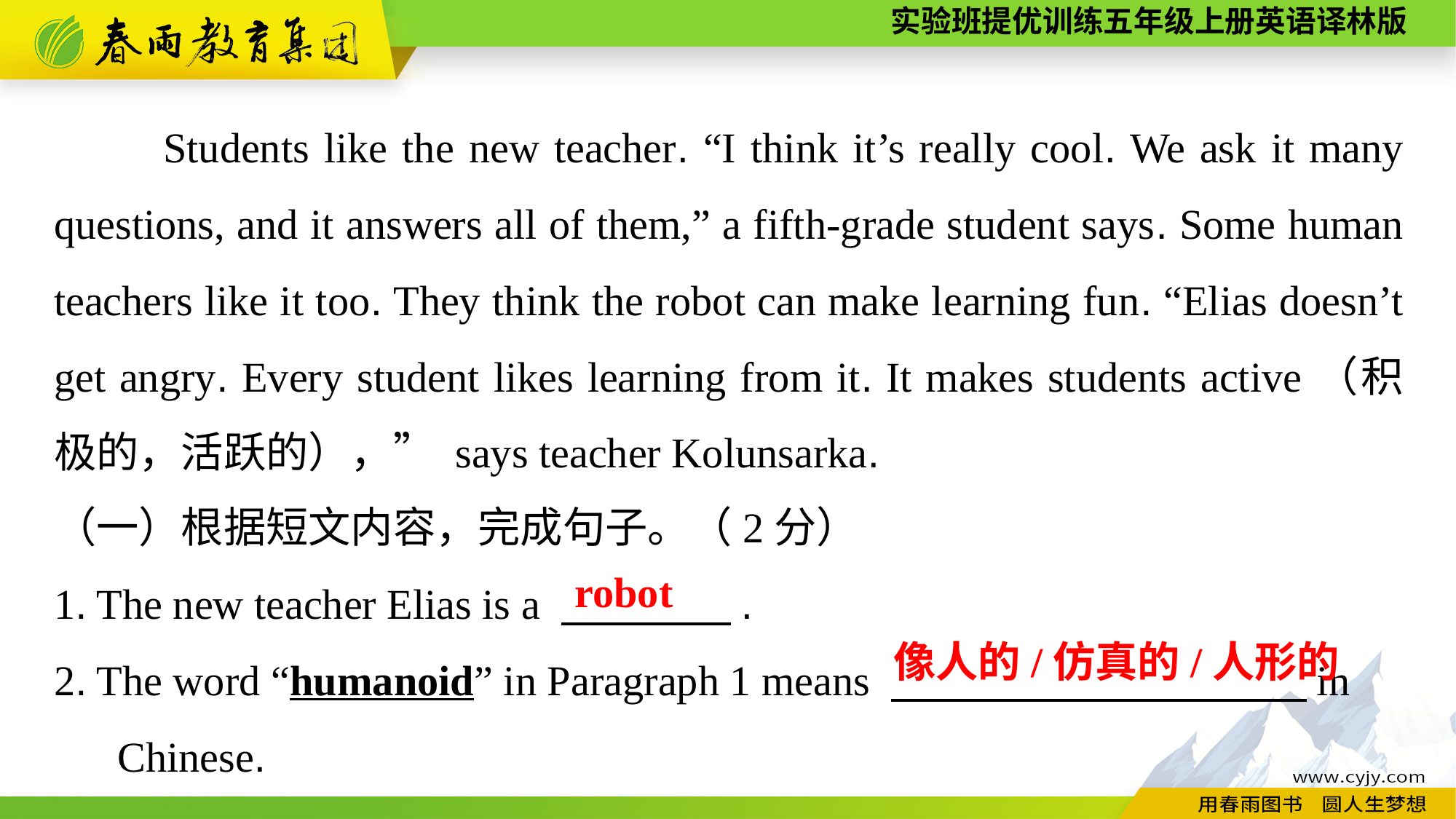

Students like the new teacher. “I think it’s really cool. We ask it many questions, and it answers all of them,” a fifth-grade student says. Some human teachers like it too. They think the robot can make learning fun. “Elias doesn’t get angry. Every student likes learning from it. It makes students active（积极的，活跃的），” says teacher Kolunsarka.
（一）根据短文内容，完成句子。（2分）
1. The new teacher Elias is a 　　　　.
2. The word “humanoid” in Paragraph 1 means 　   　                       　　in
      Chinese.
robot
像人的/仿真的/人形的